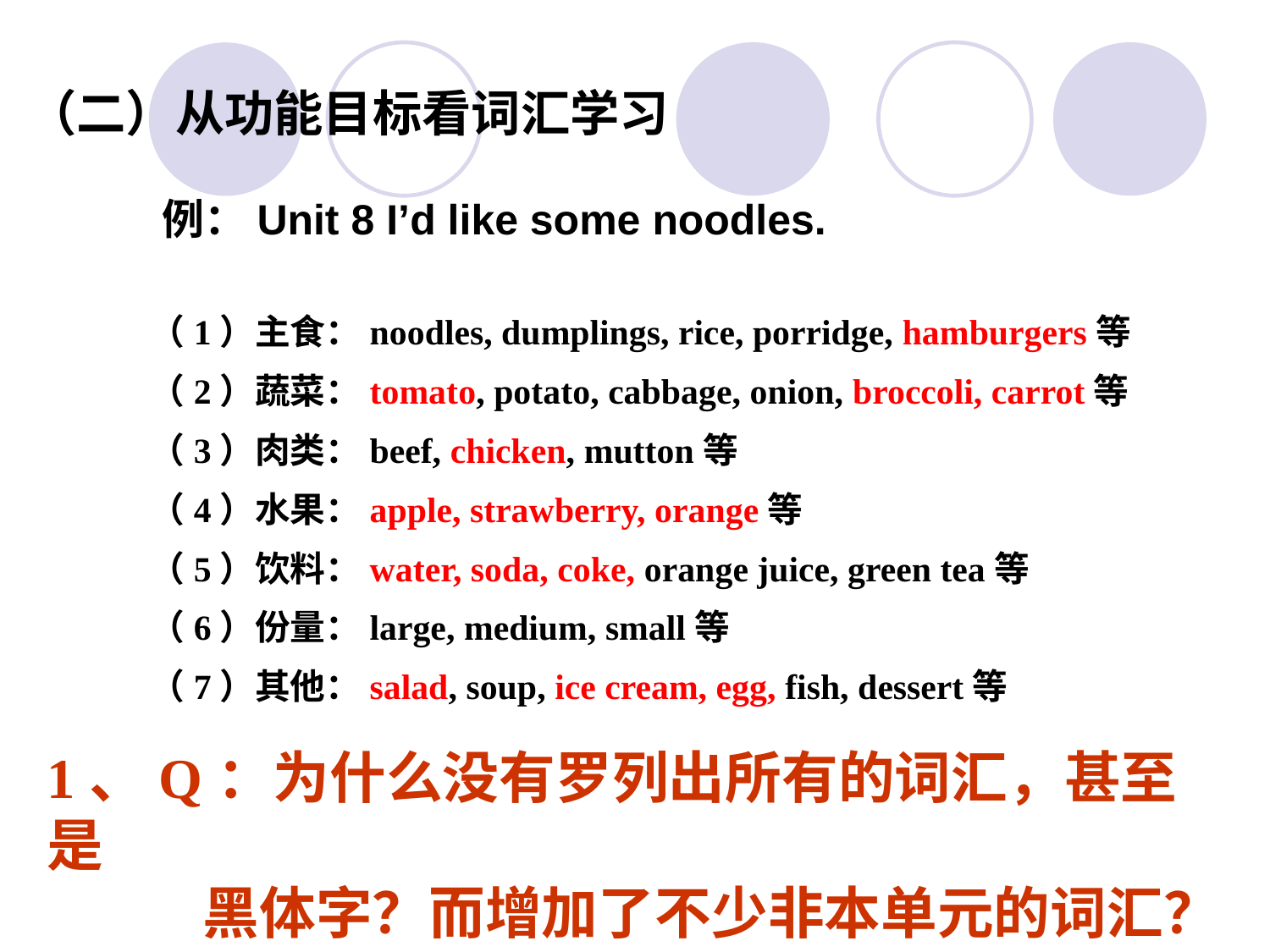

（二）从功能目标看词汇学习
例：Unit 8 I’d like some noodles.
（1）主食：noodles, dumplings, rice, porridge, hamburgers等
（2）蔬菜：tomato, potato, cabbage, onion, broccoli, carrot等
（3）肉类：beef, chicken, mutton等
（4）水果：apple, strawberry, orange等
（5）饮料：water, soda, coke, orange juice, green tea等
（6）份量：large, medium, small等
（7）其他：salad, soup, ice cream, egg, fish, dessert等
1、Q：为什么没有罗列出所有的词汇，甚至是
           黑体字？而增加了不少非本单元的词汇？